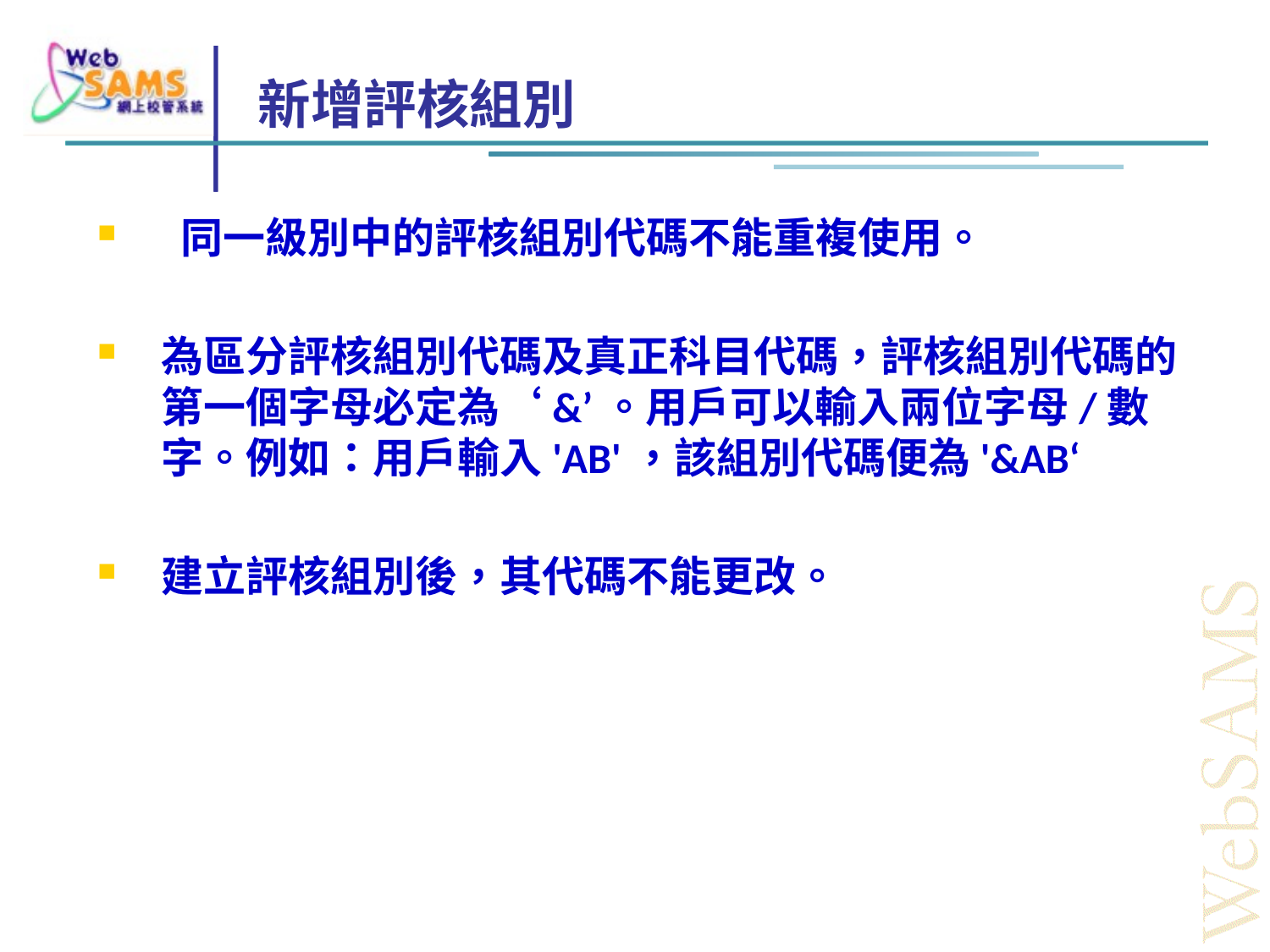

新增評核組別
 同一級別中的評核組別代碼不能重複使用。

為區分評核組別代碼及真正科目代碼，評核組別代碼的第一個字母必定為‘&’。用戶可以輸入兩位字母/數字。例如：用戶輸入'AB'，該組別代碼便為'&AB‘

建立評核組別後，其代碼不能更改。